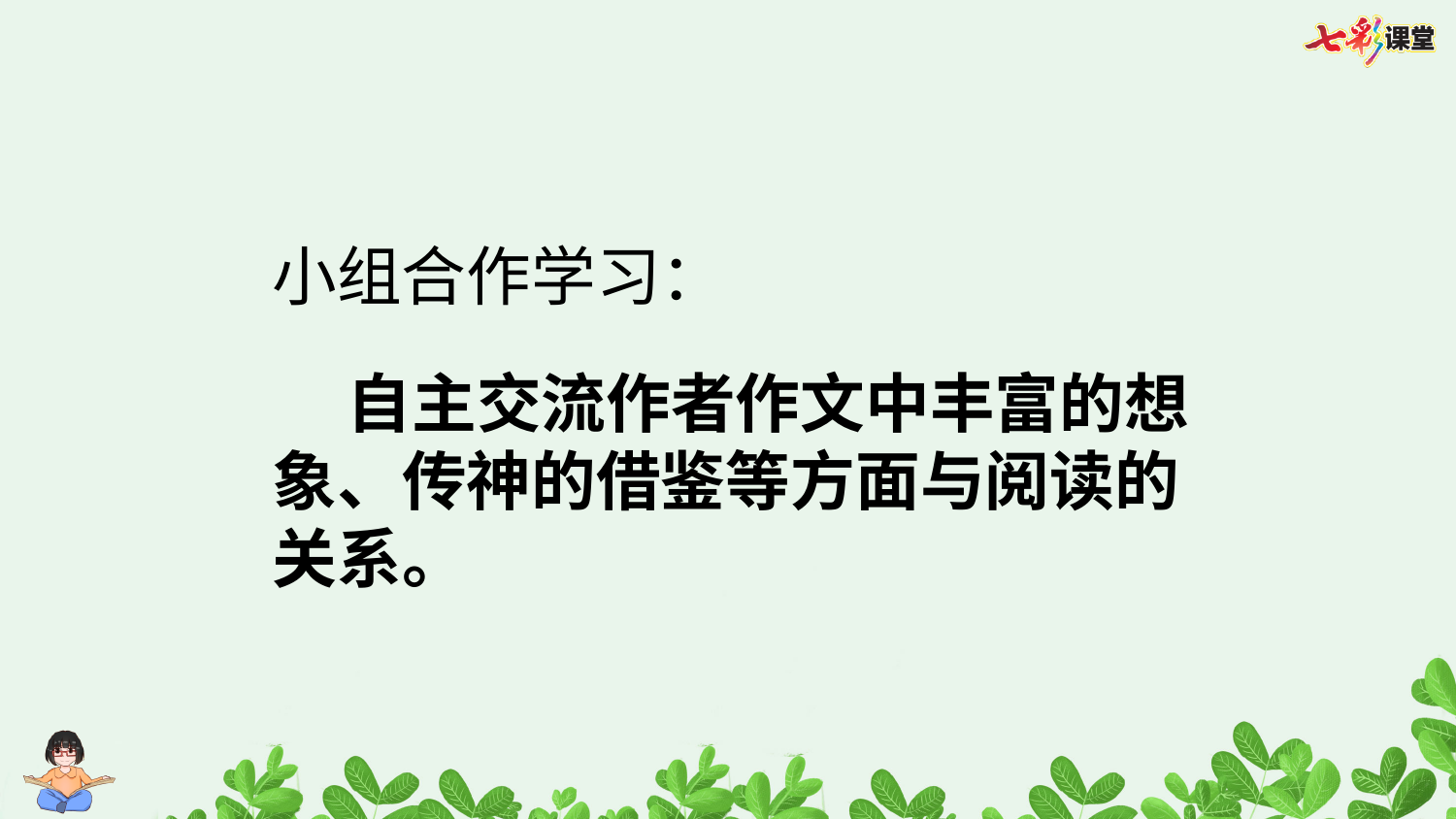

小组合作学习：
    自主交流作者作文中丰富的想象、传神的借鉴等方面与阅读的关系。